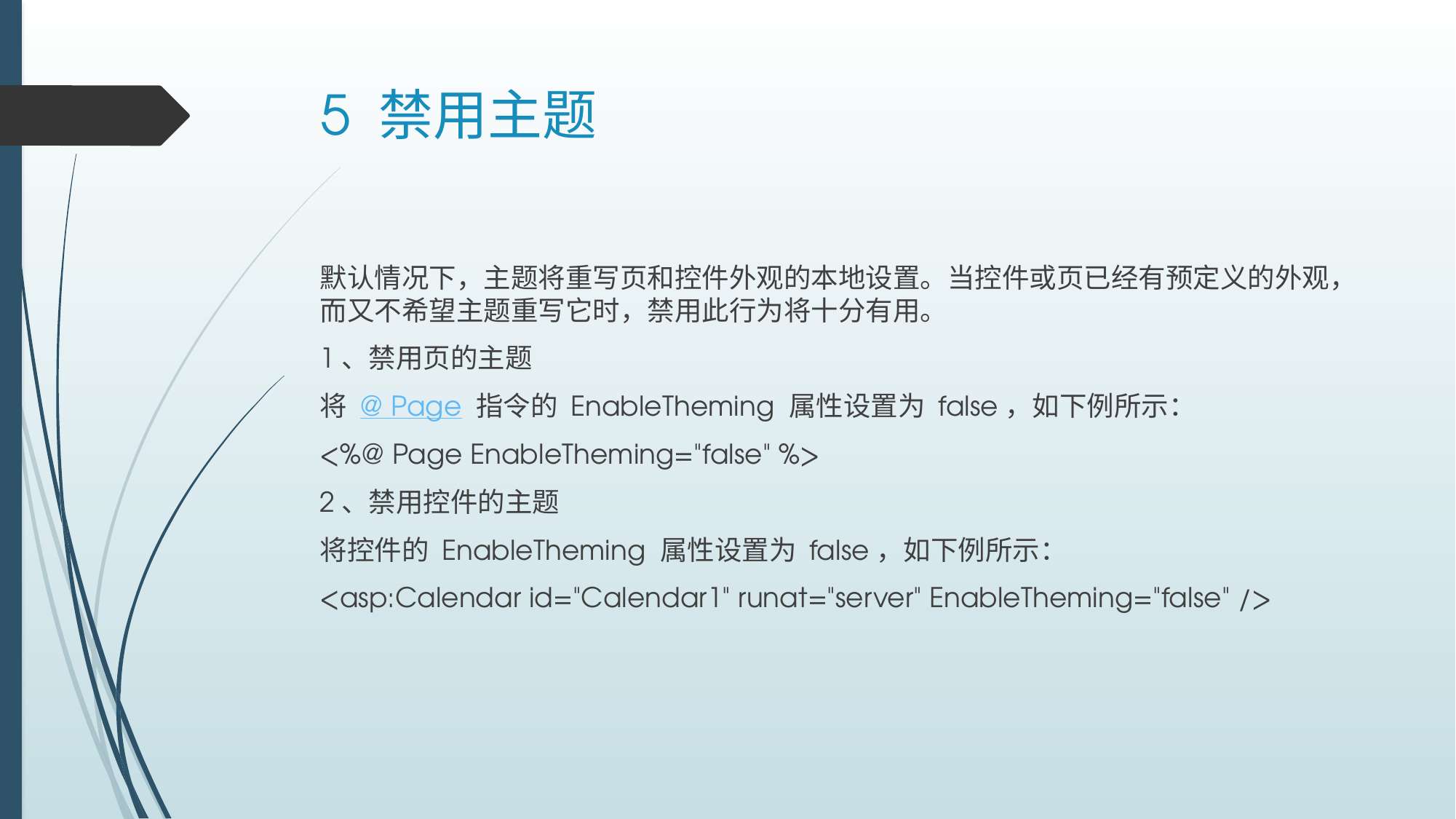

# 5 禁用主题
默认情况下，主题将重写页和控件外观的本地设置。当控件或页已经有预定义的外观，而又不希望主题重写它时，禁用此行为将十分有用。
1、禁用页的主题
将 @ Page 指令的 EnableTheming 属性设置为 false，如下例所示：
<%@ Page EnableTheming="false" %>
2、禁用控件的主题
将控件的 EnableTheming 属性设置为 false，如下例所示：
<asp:Calendar id="Calendar1" runat="server" EnableTheming="false" />